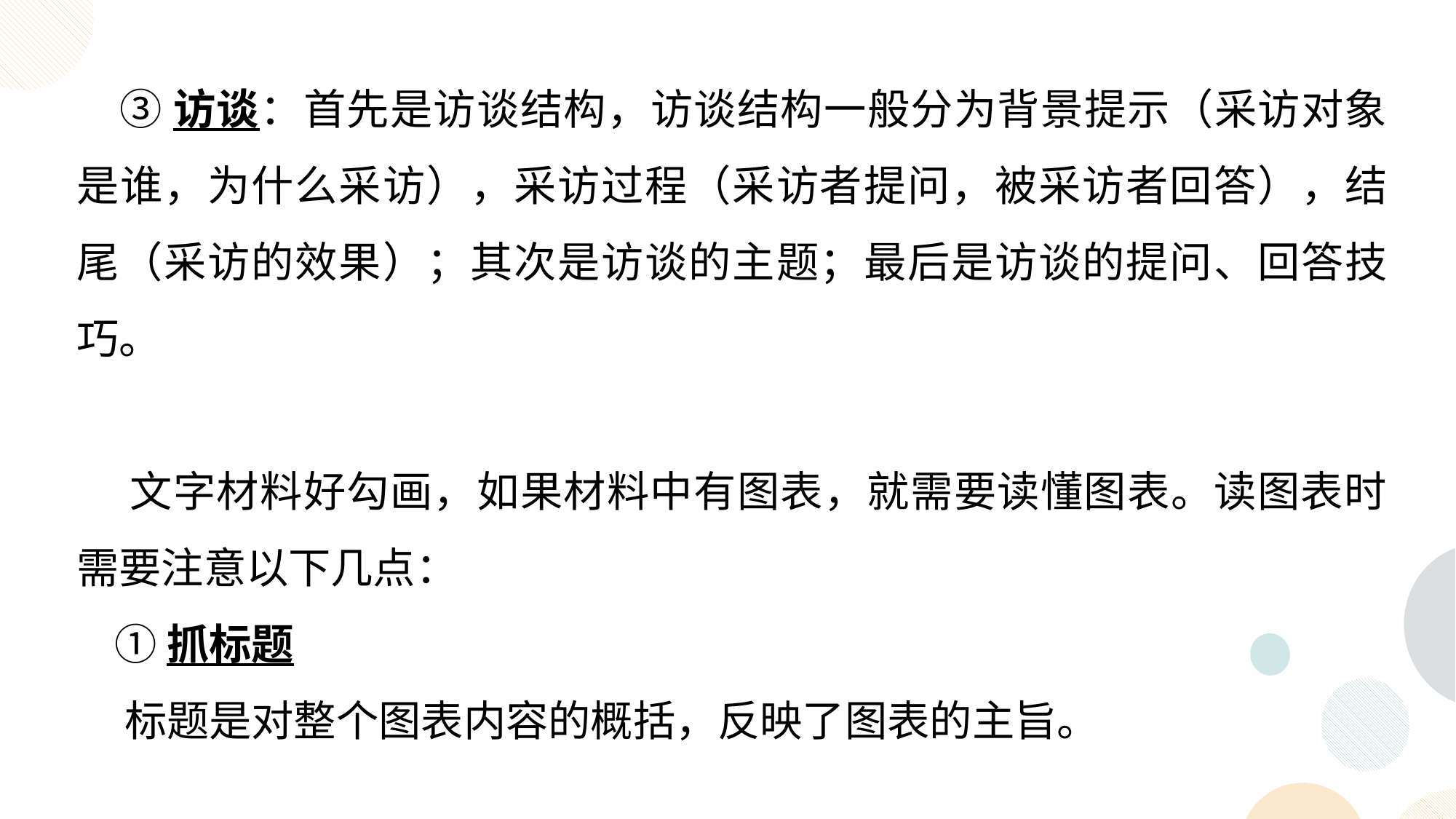

③访谈：首先是访谈结构，访谈结构一般分为背景提示（采访对象是谁，为什么采访），采访过程（采访者提问，被采访者回答），结尾（采访的效果）；其次是访谈的主题；最后是访谈的提问、回答技巧。

    文字材料好勾画，如果材料中有图表，就需要读懂图表。读图表时需要注意以下几点：
    ①抓标题
    标题是对整个图表内容的概括，反映了图表的主旨。